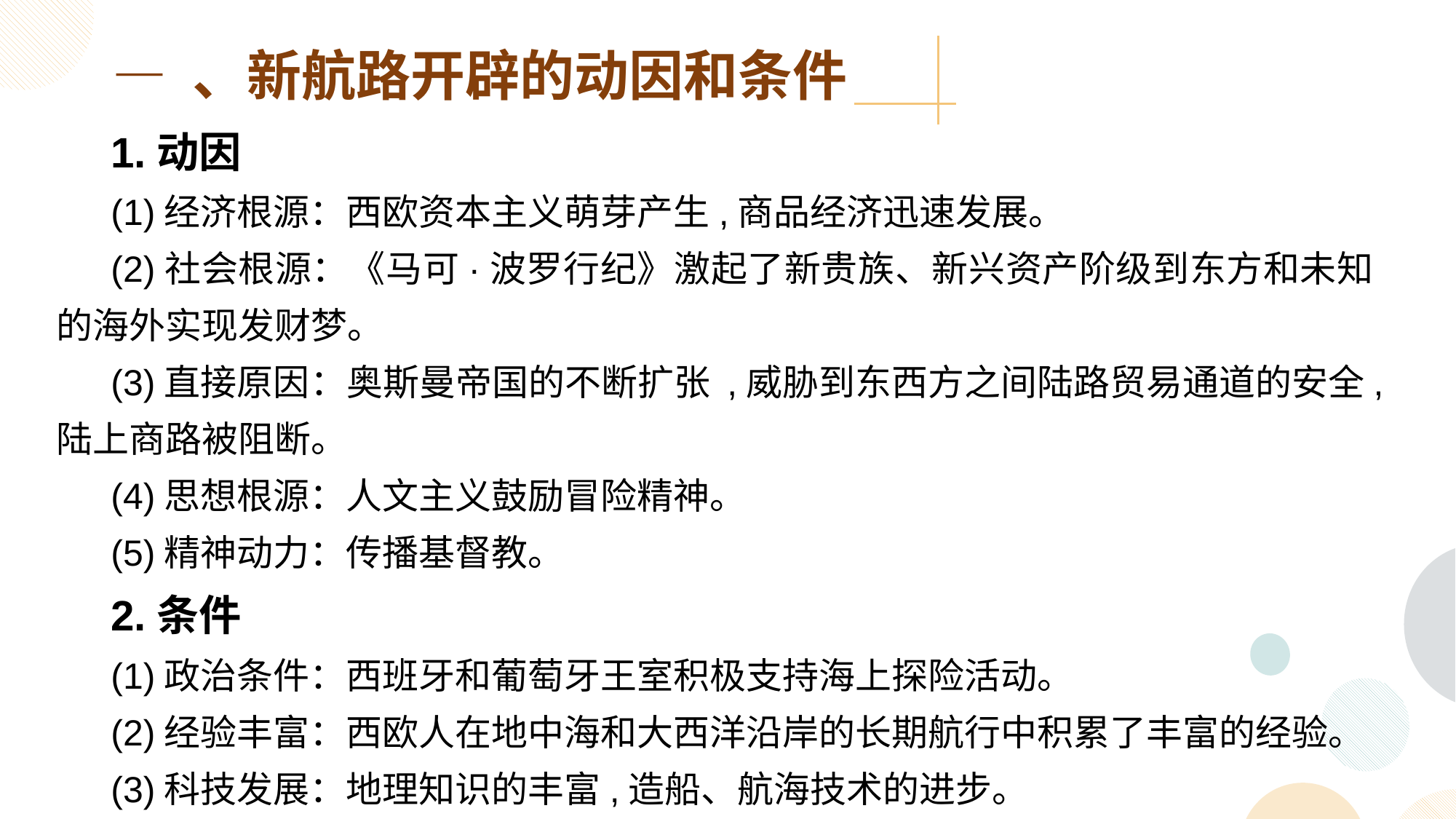

— 、新航路开辟的动因和条件
1.动因
(1)经济根源：西欧资本主义萌芽产生,商品经济迅速发展。
(2)社会根源：《马可·波罗行纪》激起了新贵族、新兴资产阶级到东方和未知的海外实现发财梦。
(3)直接原因：奥斯曼帝国的不断扩张 ,威胁到东西方之间陆路贸易通道的安全,陆上商路被阻断。
(4)思想根源：人文主义鼓励冒险精神。
(5)精神动力：传播基督教。
2.条件
(1)政治条件：西班牙和葡萄牙王室积极支持海上探险活动。
(2)经验丰富：西欧人在地中海和大西洋沿岸的长期航行中积累了丰富的经验。
(3)科技发展：地理知识的丰富,造船、航海技术的进步。